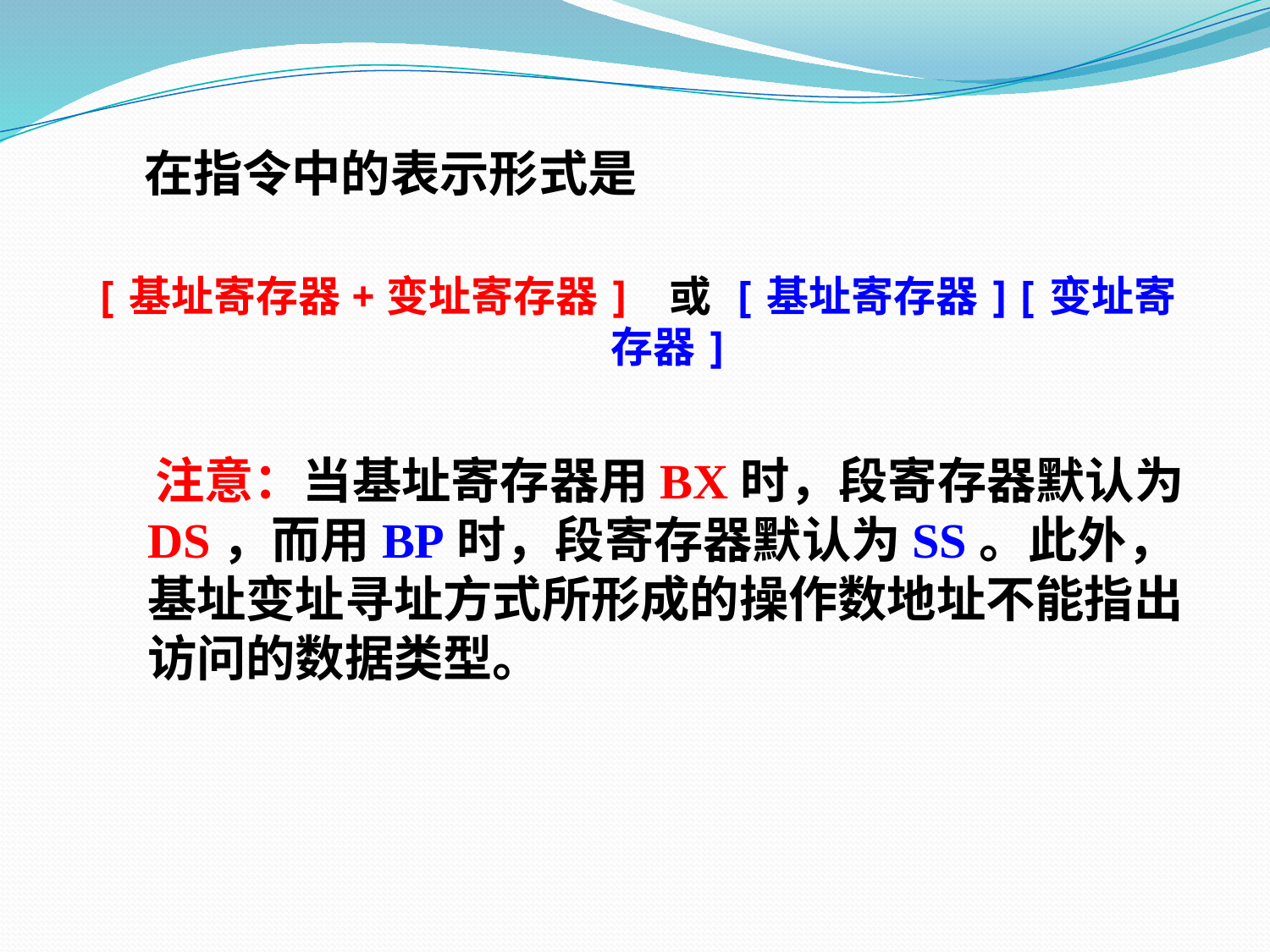

在指令中的表示形式是

[基址寄存器+变址寄存器] 或 [基址寄存器][变址寄存器]

      注意：当基址寄存器用BX时，段寄存器默认为DS，而用BP时，段寄存器默认为SS。此外，基址变址寻址方式所形成的操作数地址不能指出访问的数据类型。